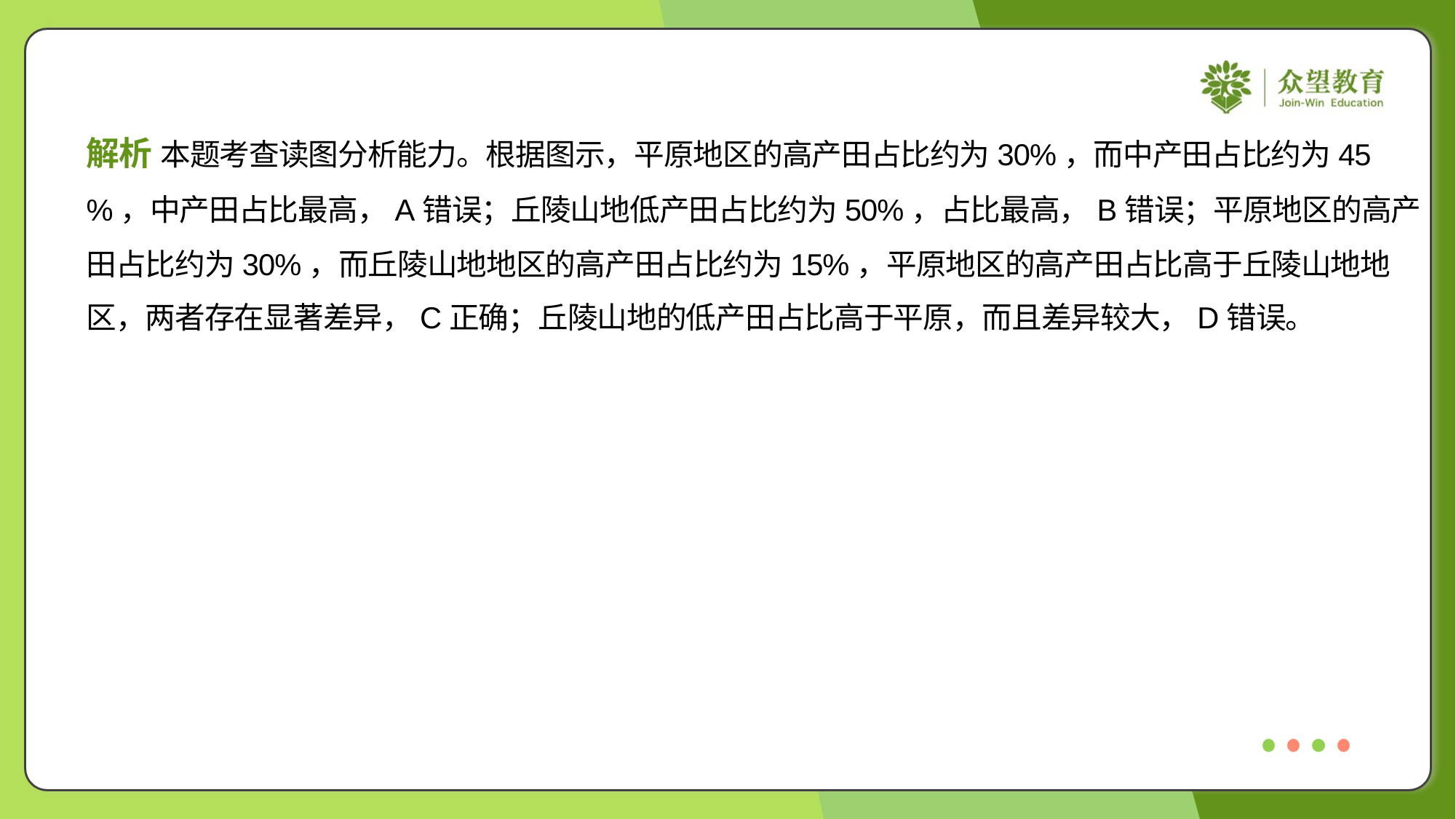

解析 本题考查读图分析能力。根据图示，平原地区的高产田占比约为30%，而中产田占比约为45
%，中产田占比最高，A错误；丘陵山地低产田占比约为50%，占比最高，B错误；平原地区的高产
田占比约为30%，而丘陵山地地区的高产田占比约为15%，平原地区的高产田占比高于丘陵山地地
区，两者存在显著差异，C正确；丘陵山地的低产田占比高于平原，而且差异较大，D错误。